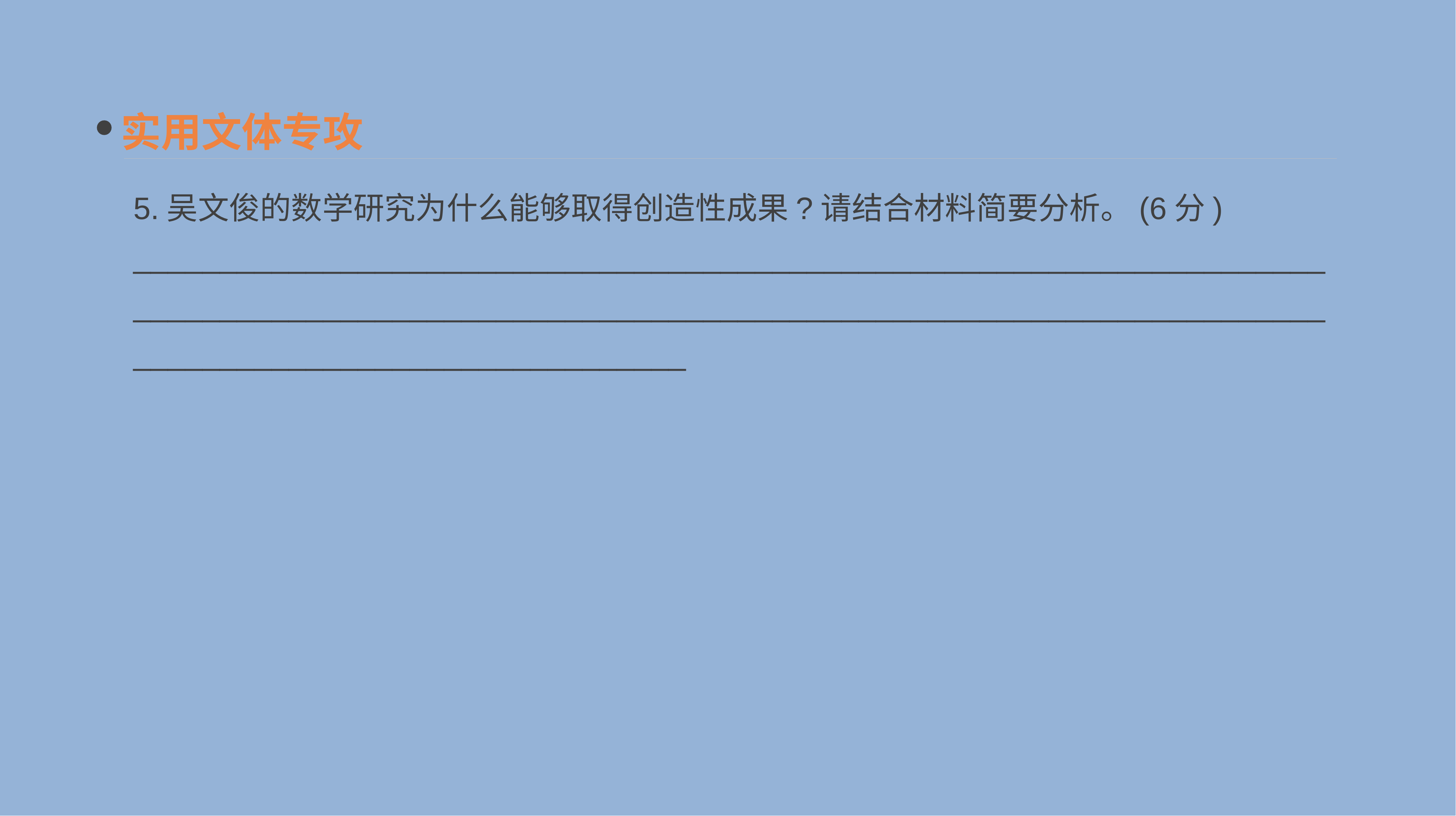

实用文体专攻

5.吴文俊的数学研究为什么能够取得创造性成果?请结合材料简要分析。(6分)
__________________________________________________________________________________________________________________________________________________________________________